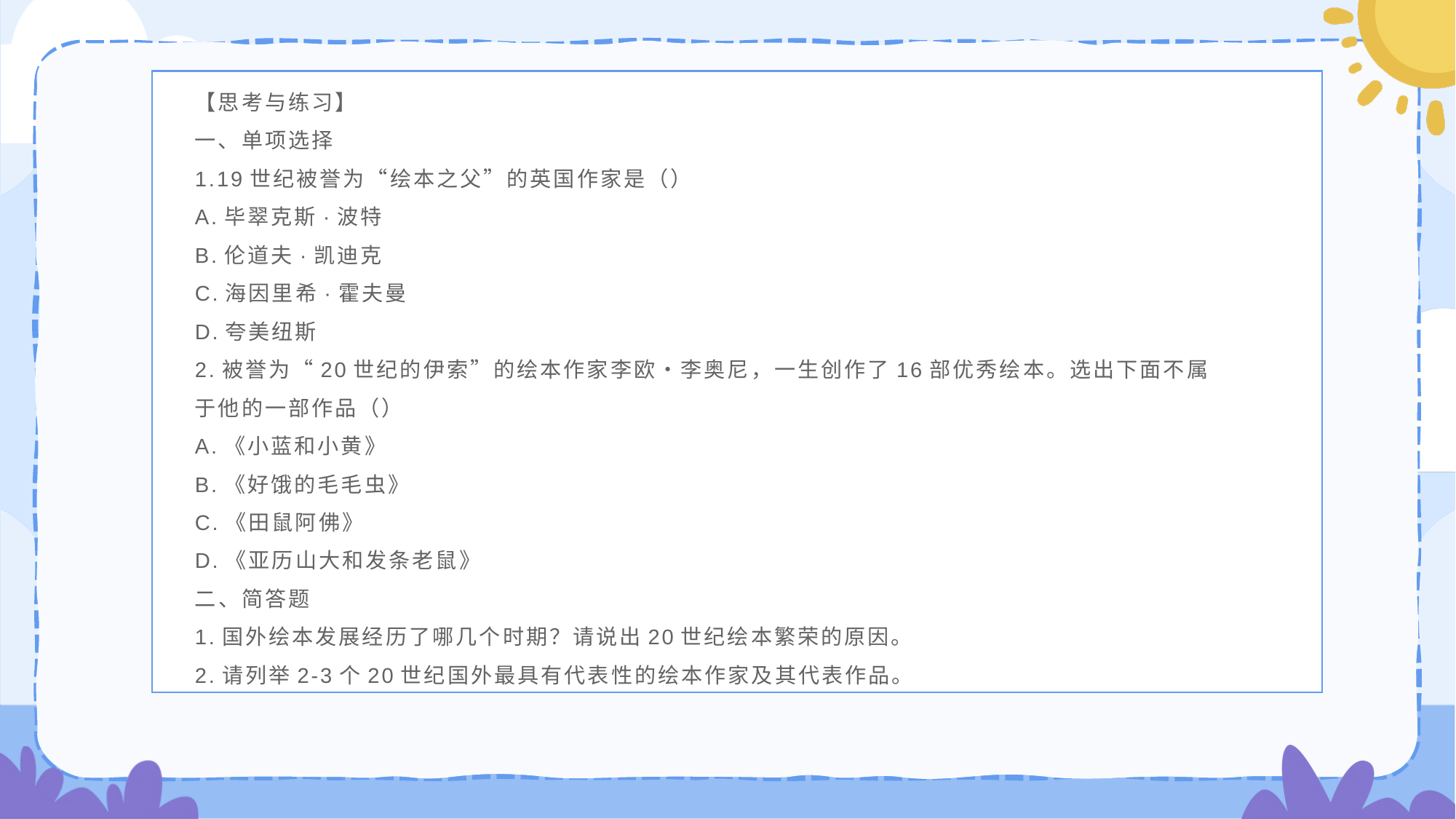

【思考与练习】
一、单项选择
1.19世纪被誉为“绘本之父”的英国作家是（）
A.毕翠克斯·波特
B.伦道夫·凯迪克
C.海因里希·霍夫曼
D.夸美纽斯
2.被誉为“20世纪的伊索”的绘本作家李欧•李奥尼，一生创作了16部优秀绘本。选出下面不属
于他的一部作品（）
A.《小蓝和小黄》
B.《好饿的毛毛虫》
C.《田鼠阿佛》
D.《亚历山大和发条老鼠》
二、简答题
1.国外绘本发展经历了哪几个时期？请说出20世纪绘本繁荣的原因。
2.请列举2-3个20世纪国外最具有代表性的绘本作家及其代表作品。